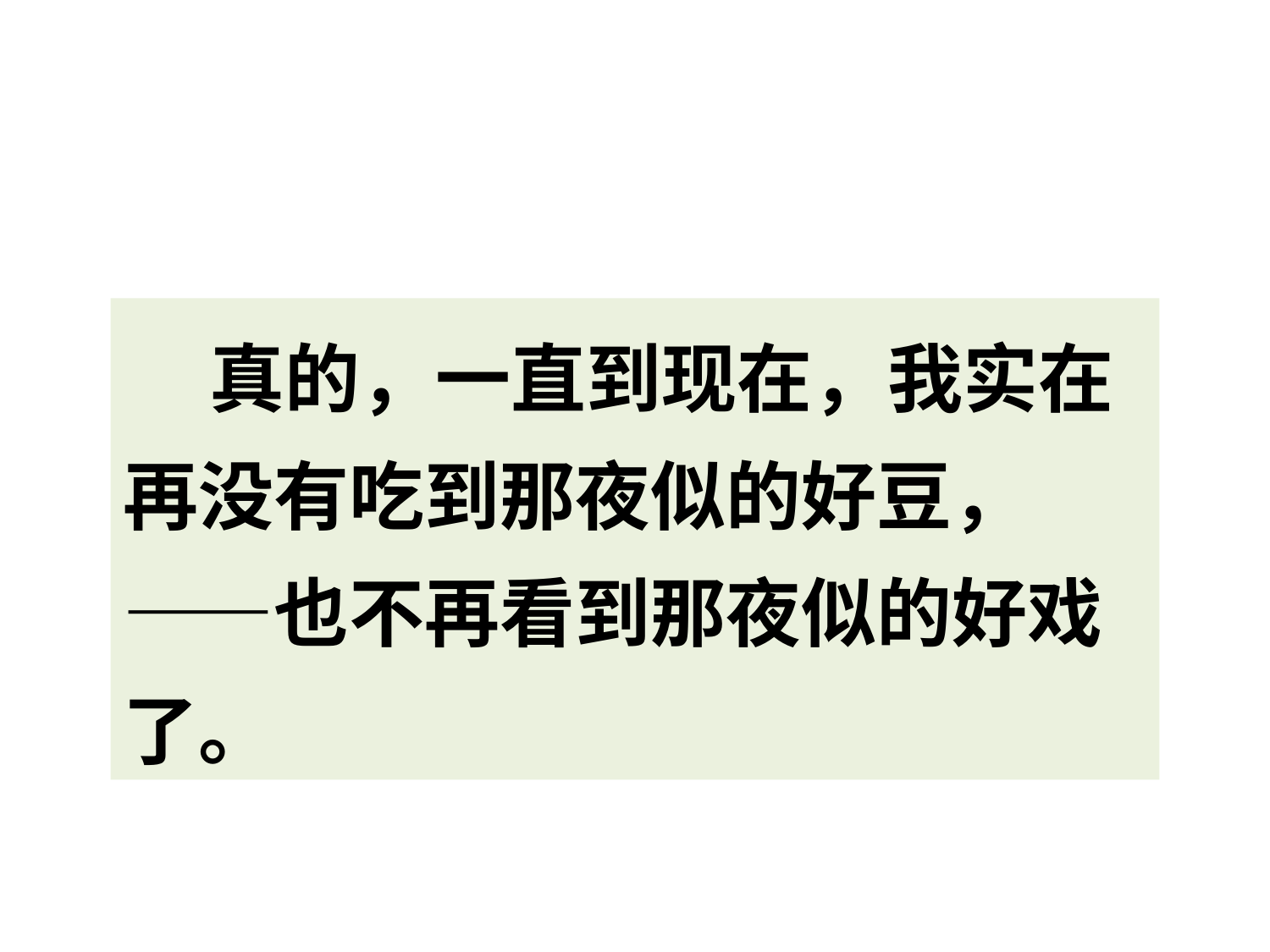

真的，一直到现在，我实在再没有吃到那夜似的好豆，——也不再看到那夜似的好戏了。